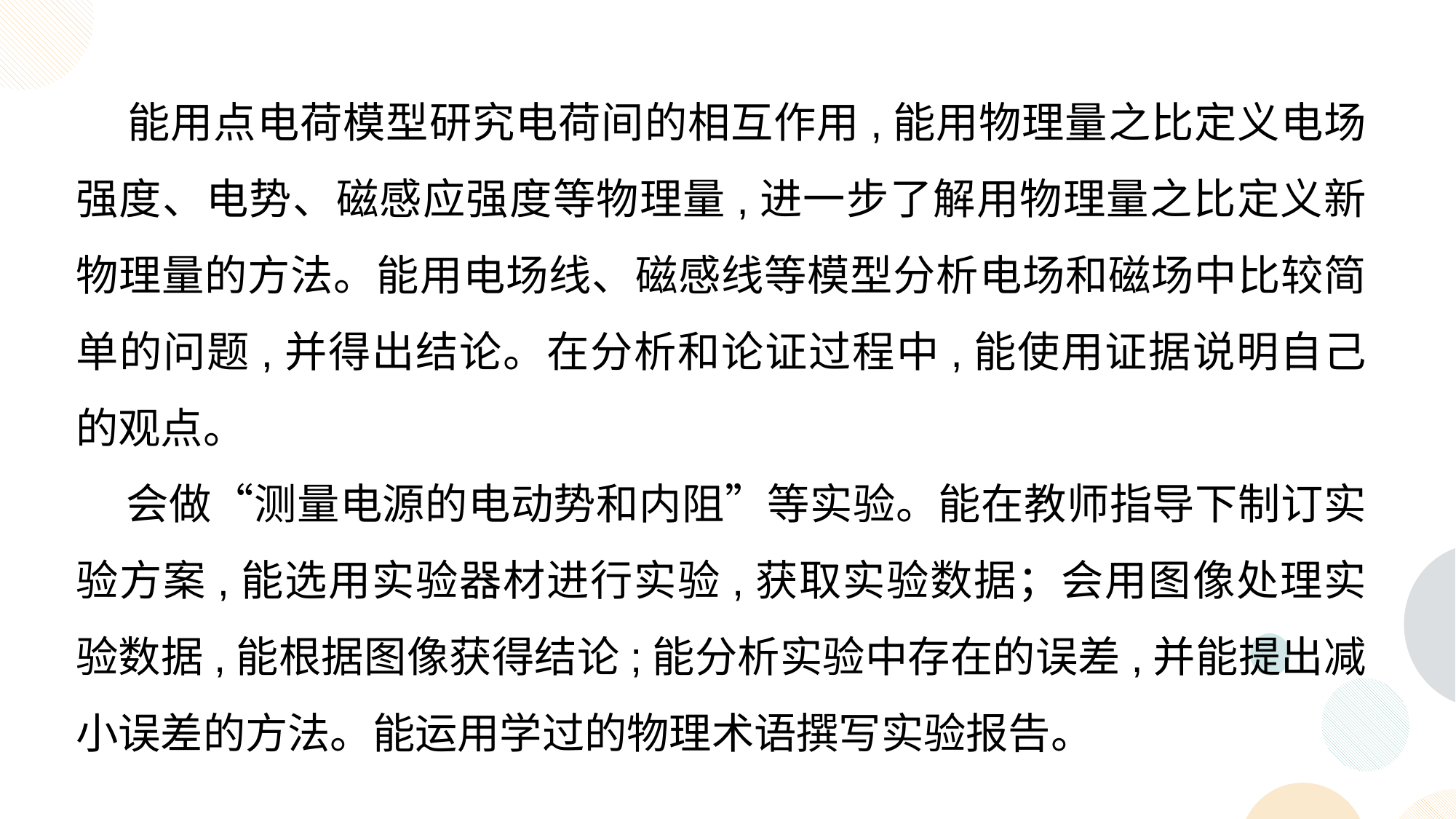

能用点电荷模型研究电荷间的相互作用,能用物理量之比定义电场强度、电势、磁感应强度等物理量,进一步了解用物理量之比定义新物理量的方法。能用电场线、磁感线等模型分析电场和磁场中比较简单的问题,并得出结论。在分析和论证过程中,能使用证据说明自己的观点。
    会做“测量电源的电动势和内阻”等实验。能在教师指导下制订实验方案,能选用实验器材进行实验,获取实验数据；会用图像处理实验数据,能根据图像获得结论;能分析实验中存在的误差,并能提出减小误差的方法。能运用学过的物理术语撰写实验报告。